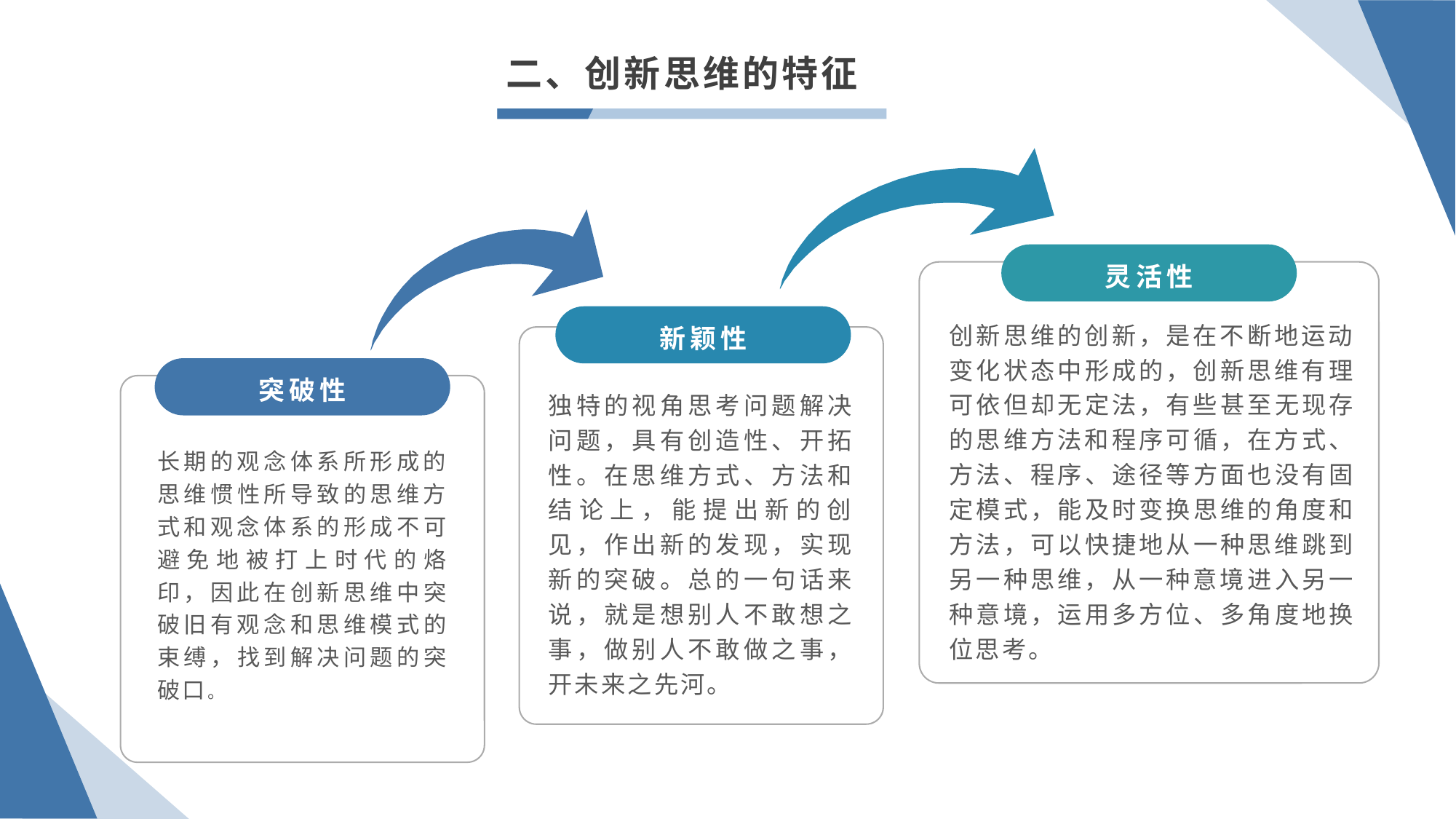

二、创新思维的特征

灵活性

新颖性
创新思维的创新，是在不断地运动变化状态中形成的，创新思维有理可依但却无定法，有些甚至无现存的思维方法和程序可循，在方式、方法、程序、途径等方面也没有固定模式，能及时变换思维的角度和方法，可以快捷地从一种思维跳到另一种思维，从一种意境进入另一种意境，运用多方位、多角度地换位思考。

突破性

独特的视角思考问题解决问题，具有创造性、开拓性。在思维方式、方法和结论上，能提出新的创见，作出新的发现，实现新的突破。总的一句话来说，就是想别人不敢想之事，做别人不敢做之事，开未来之先河。
长期的观念体系所形成的思维惯性所导致的思维方式和观念体系的形成不可避免地被打上时代的烙印，因此在创新思维中突破旧有观念和思维模式的束缚，找到解决问题的突破口。